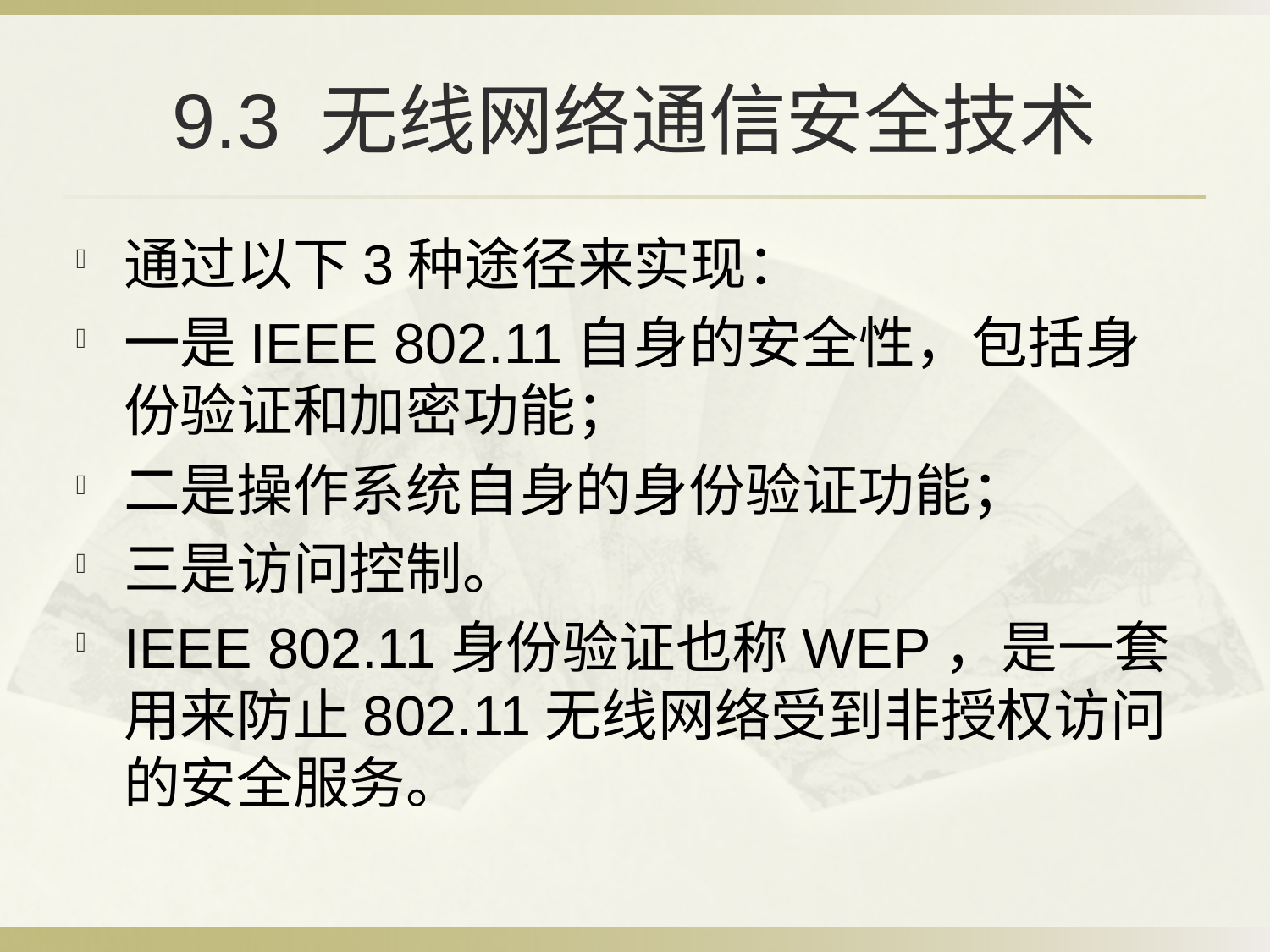

# 9.3 无线网络通信安全技术
通过以下3种途径来实现：
一是IEEE 802.11自身的安全性，包括身份验证和加密功能；
二是操作系统自身的身份验证功能；
三是访问控制。
IEEE 802.11身份验证也称WEP，是一套用来防止802.11无线网络受到非授权访问的安全服务。